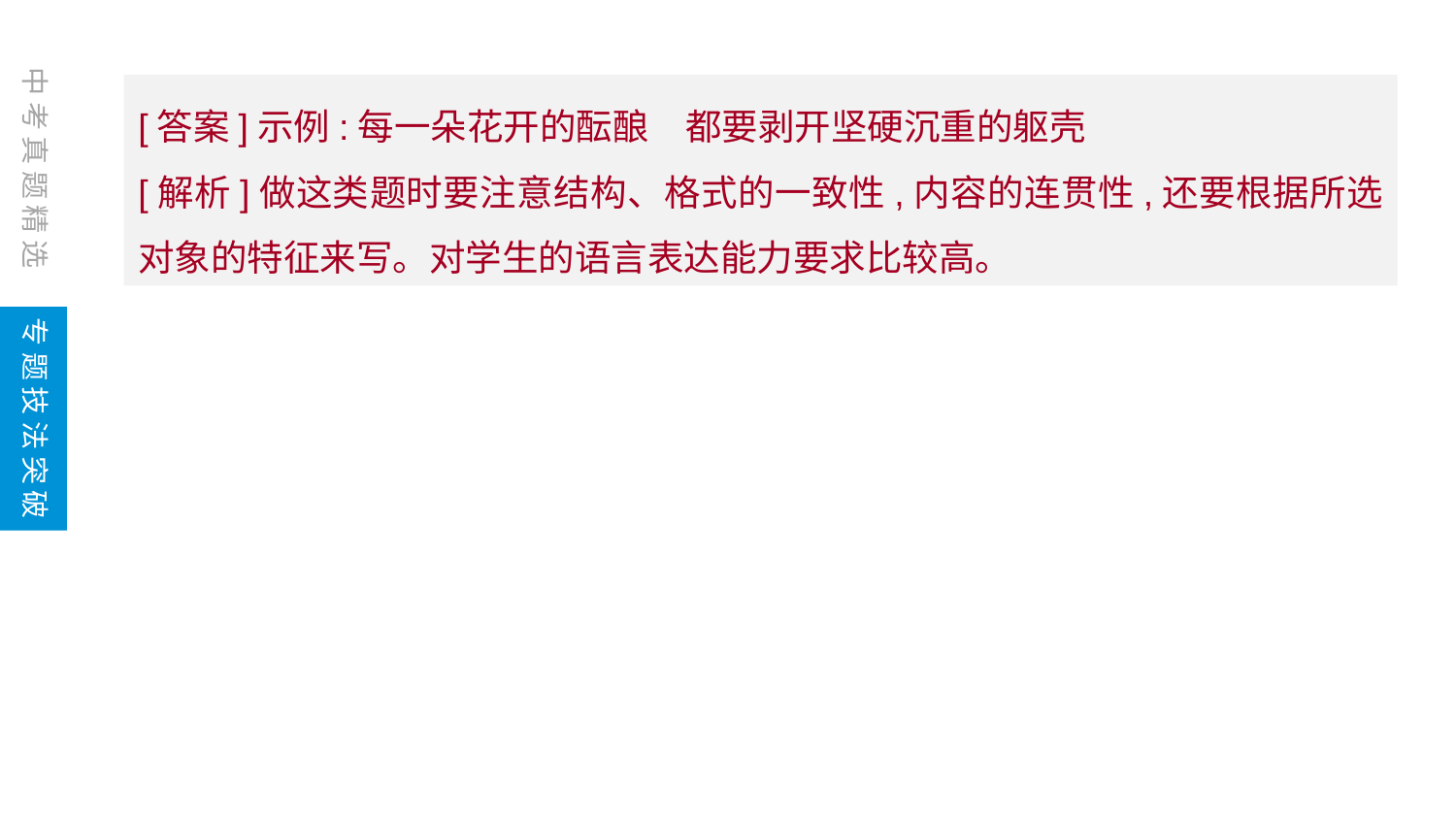

中考真题精选
[答案]示例:每一朵花开的酝酿　都要剥开坚硬沉重的躯壳
[解析]做这类题时要注意结构、格式的一致性,内容的连贯性,还要根据所选对象的特征来写。对学生的语言表达能力要求比较高。

专题技法突破